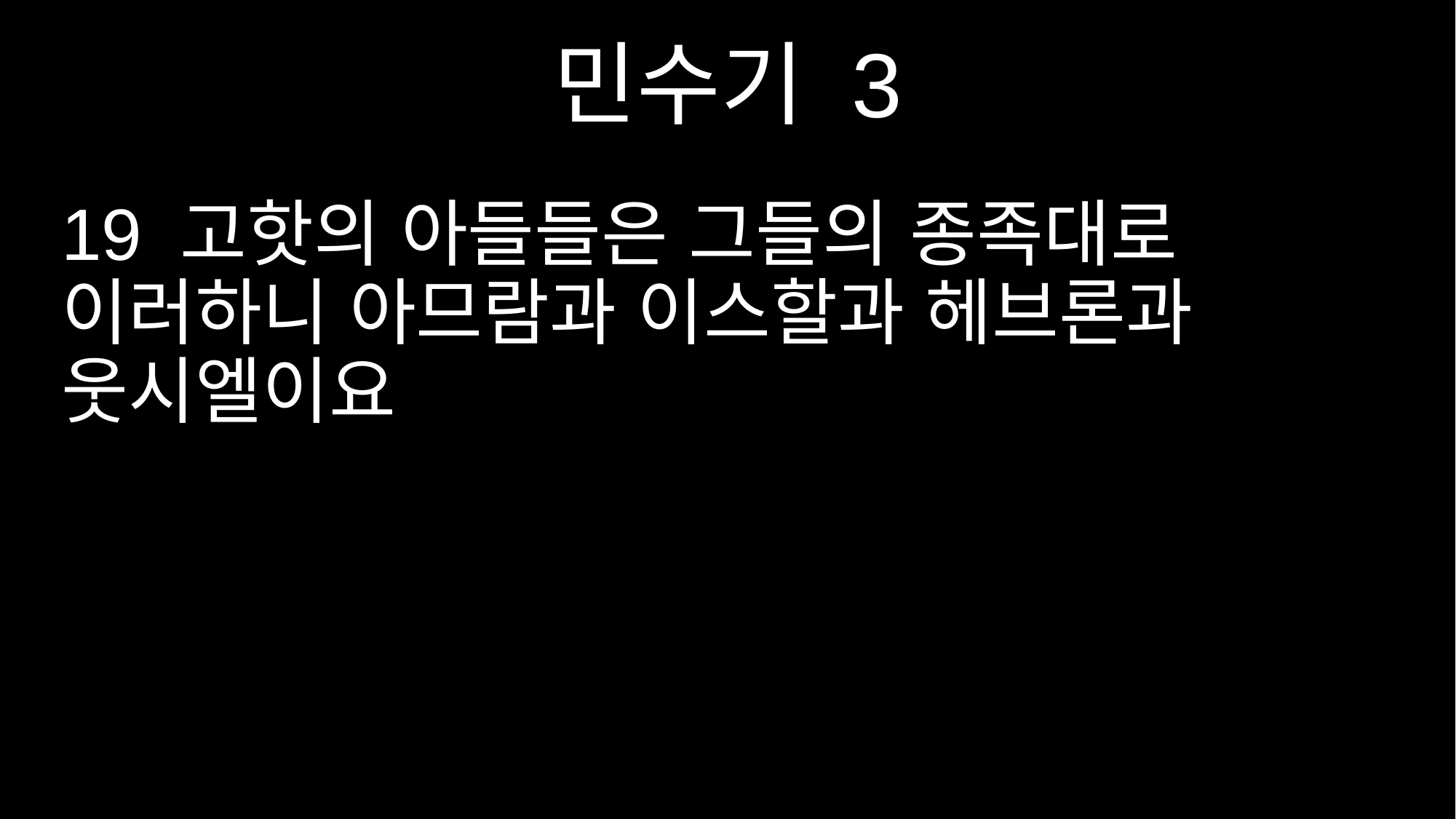

민수기 3
19 고핫의 아들들은 그들의 종족대로 이러하니 아므람과 이스할과 헤브론과 웃시엘이요